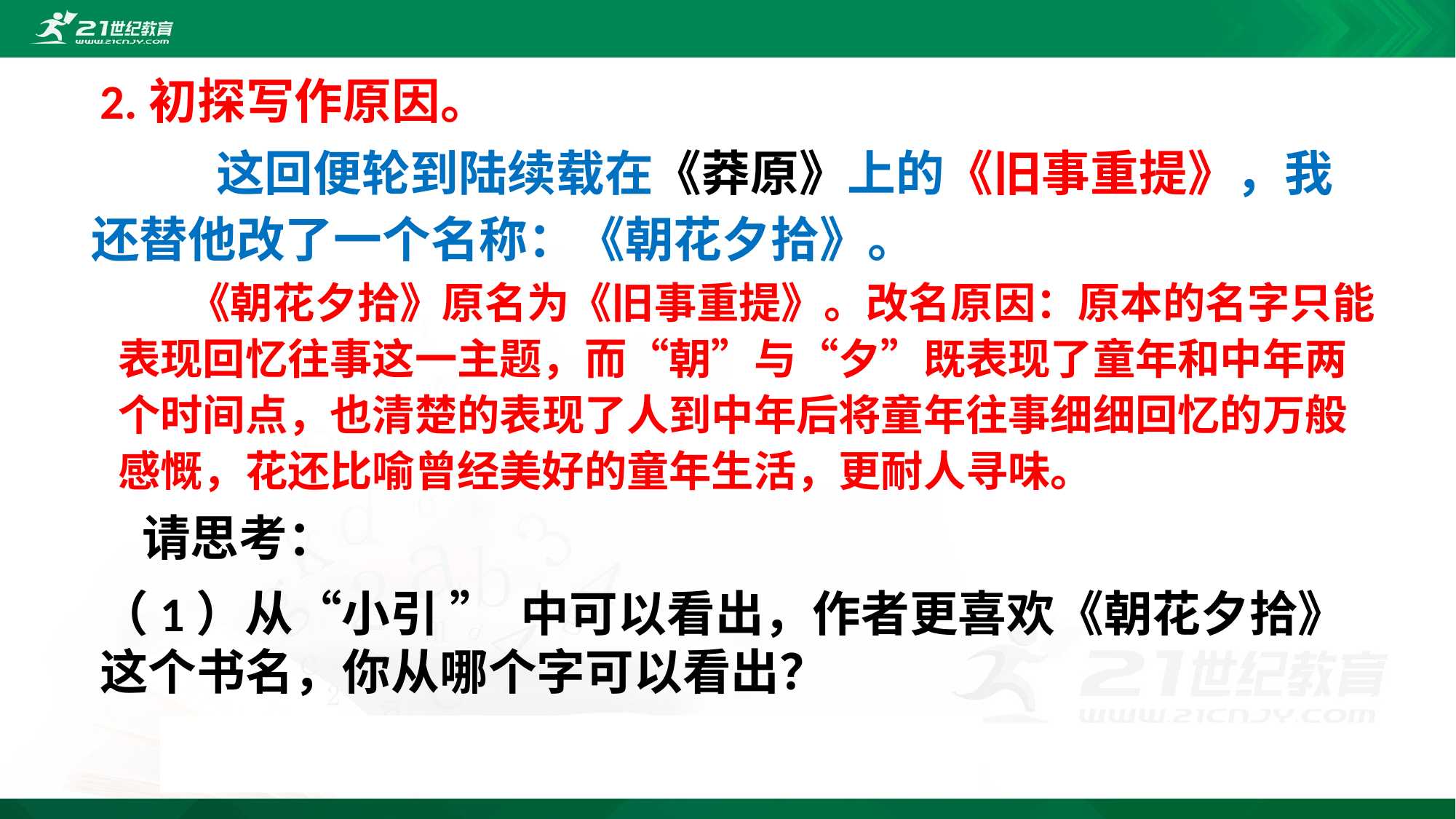

2.初探写作原因。
        这回便轮到陆续载在《莽原》上的《旧事重提》，我还替他改了一个名称：《朝花夕拾》。
         《朝花夕拾》原名为《旧事重提》。改名原因：原本的名字只能表现回忆往事这一主题，而“朝”与“夕”既表现了童年和中年两个时间点，也清楚的表现了人到中年后将童年往事细细回忆的万般感慨，花还比喻曾经美好的童年生活，更耐人寻味。
  请思考：
（1）从“小引 ”  中可以看出，作者更喜欢《朝花夕拾》这个书名，你从哪个字可以看出？
       从“还”字中可看出鲁迅的得意之情。